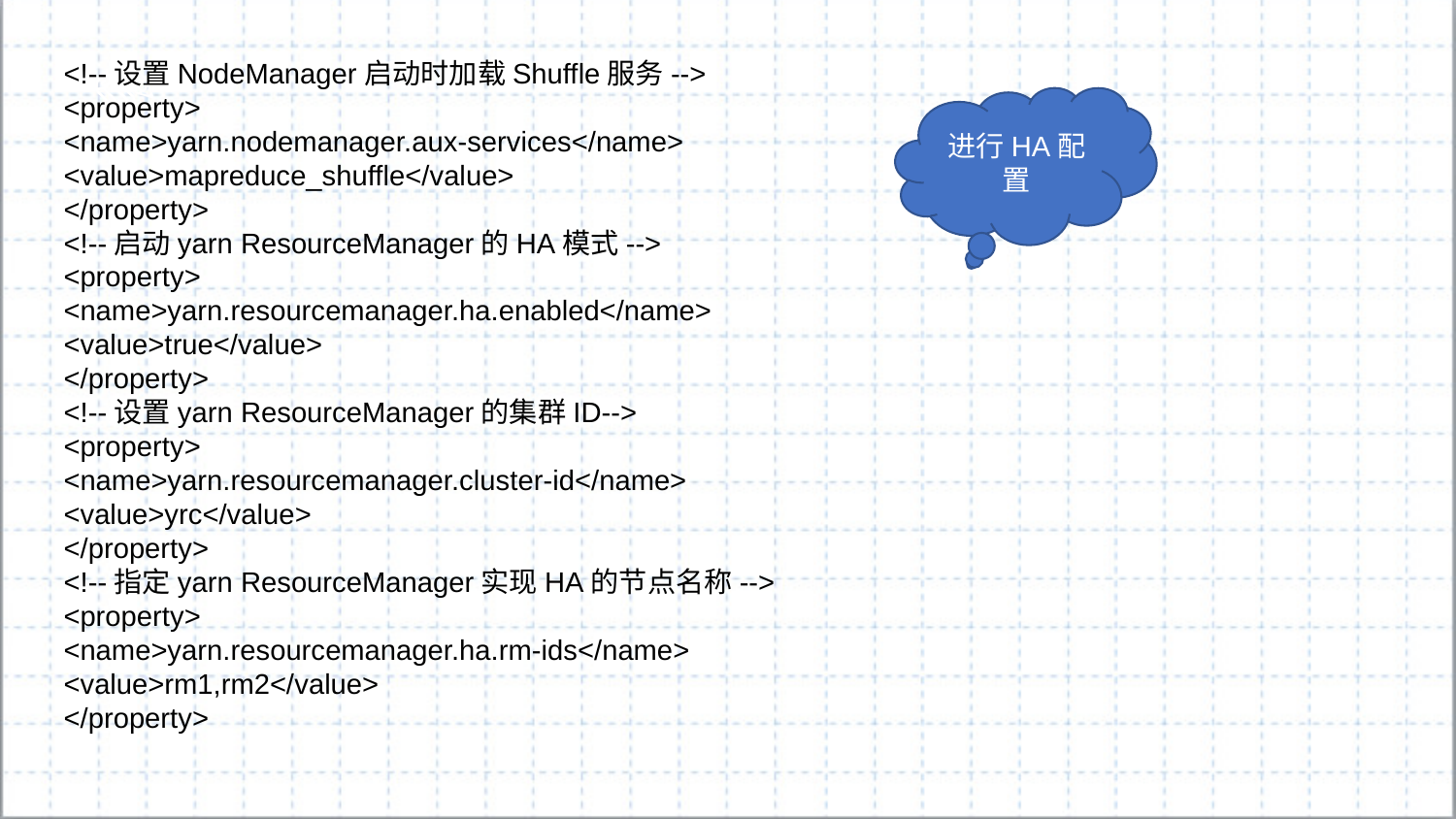

<!--设置NodeManager启动时加载Shuffle服务-->
<property>
<name>yarn.nodemanager.aux-services</name>
<value>mapreduce_shuffle</value>
</property>
<!--启动yarn ResourceManager的HA模式-->
<property>
<name>yarn.resourcemanager.ha.enabled</name>
<value>true</value>
</property>
<!--设置yarn ResourceManager的集群ID-->
<property>
<name>yarn.resourcemanager.cluster-id</name>
<value>yrc</value>
</property>
<!--指定yarn ResourceManager实现HA的节点名称-->
<property>
<name>yarn.resourcemanager.ha.rm-ids</name>
<value>rm1,rm2</value>
</property>
进行HA配置